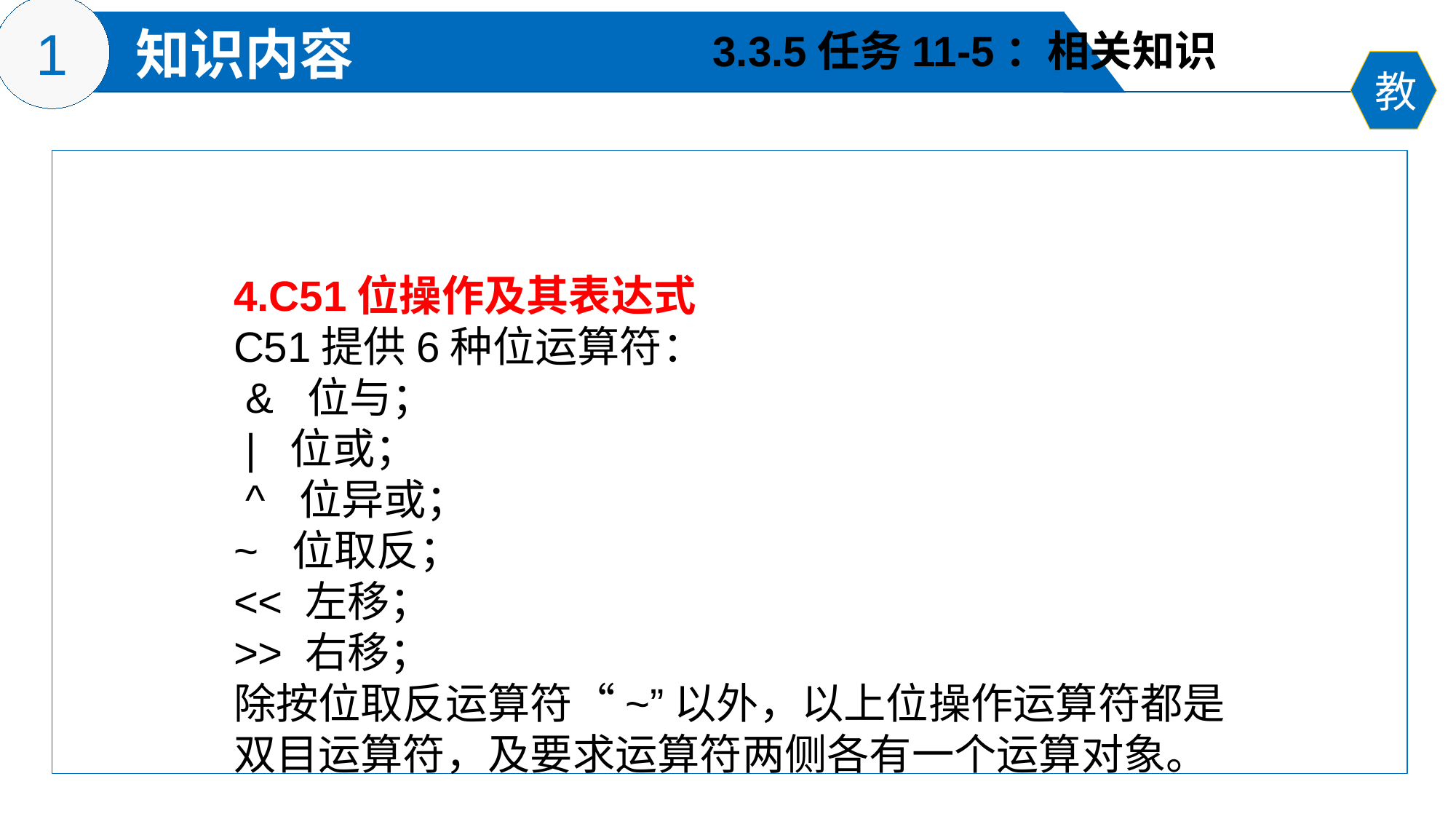

3.3.5任务11-5：相关知识
4.C51位操作及其表达式
C51提供6种位运算符：
 &  位与；
 |  位或；
 ^  位异或；
~  位取反；
<< 左移；
>> 右移；
除按位取反运算符“~”以外，以上位操作运算符都是双目运算符，及要求运算符两侧各有一个运算对象。